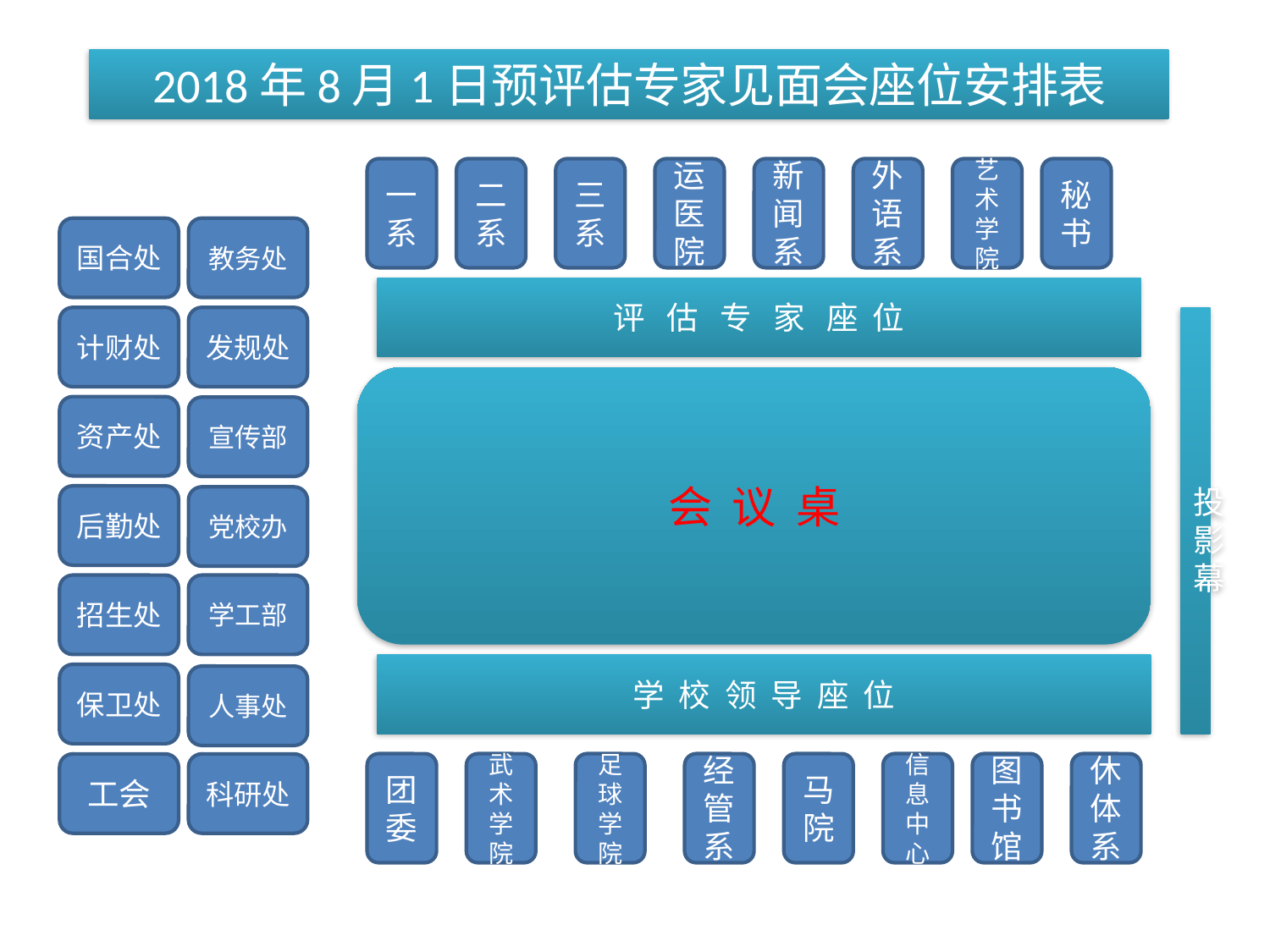

# 2018年8月1日预评估专家见面会座位安排表

一系
二系
三系
运医院
新闻系
外语系
艺术学院
秘书
国合处
教务处
评   估   专   家   座  位
计财处
发规处
	投影幕
会  议  桌
资产处
宣传部
后勤处
党校办
招生处
学工部
学  校  领  导  座  位
保卫处
人事处
团委
武术学院
足球学院
经管系
马院
信息中心
图书馆
休体系
工会
科研处